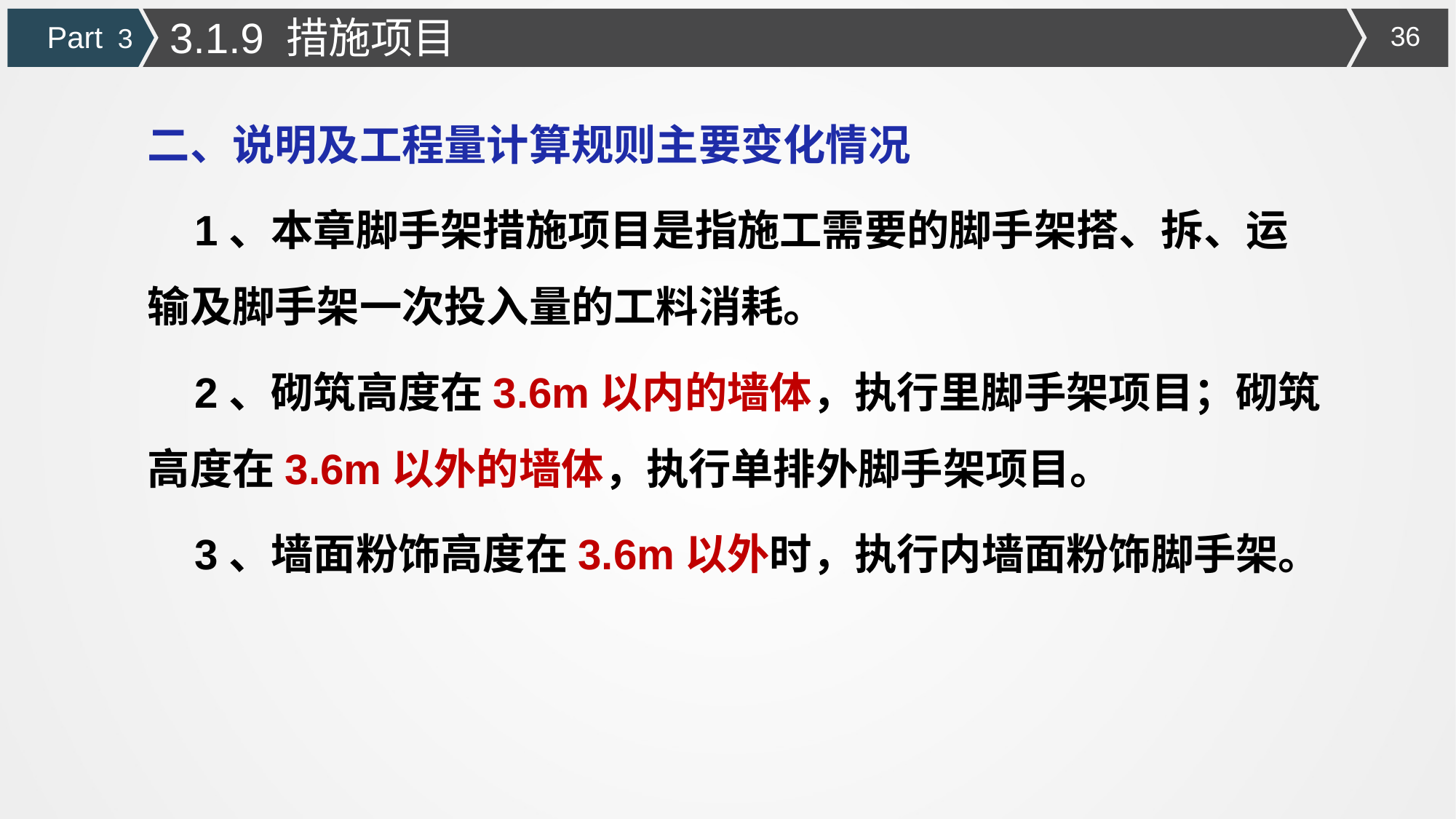

3.1.9 措施项目
Part  3
二、说明及工程量计算规则主要变化情况
    1、本章脚手架措施项目是指施工需要的脚手架搭、拆、运输及脚手架一次投入量的工料消耗。
    2、砌筑高度在3.6m以内的墙体，执行里脚手架项目；砌筑高度在3.6m以外的墙体，执行单排外脚手架项目。
    3、墙面粉饰高度在3.6m以外时，执行内墙面粉饰脚手架。